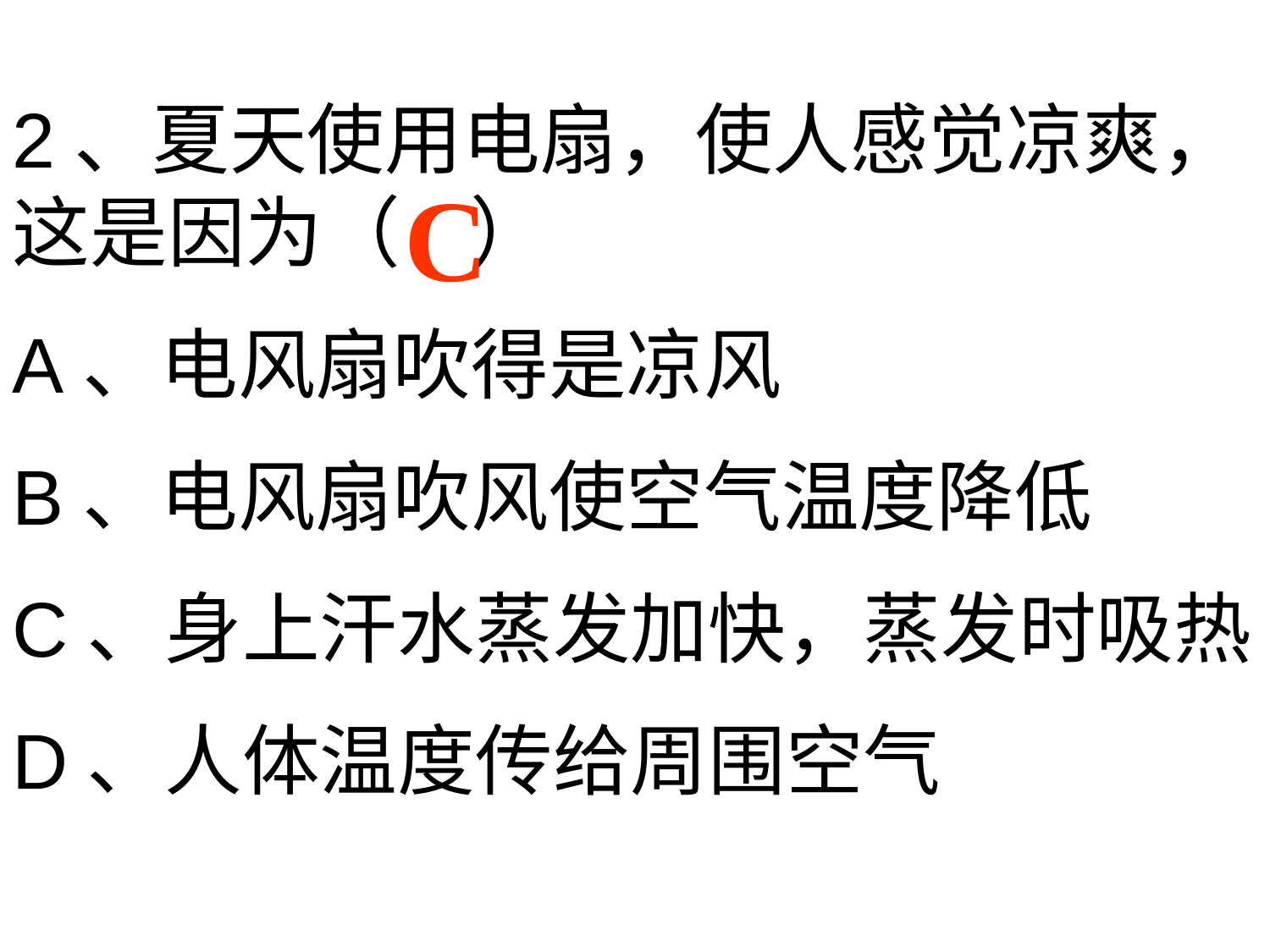

2、夏天使用电扇，使人感觉凉爽，这是因为（    ）
A、电风扇吹得是凉风
B、电风扇吹风使空气温度降低
C、身上汗水蒸发加快，蒸发时吸热
D、人体温度传给周围空气
C